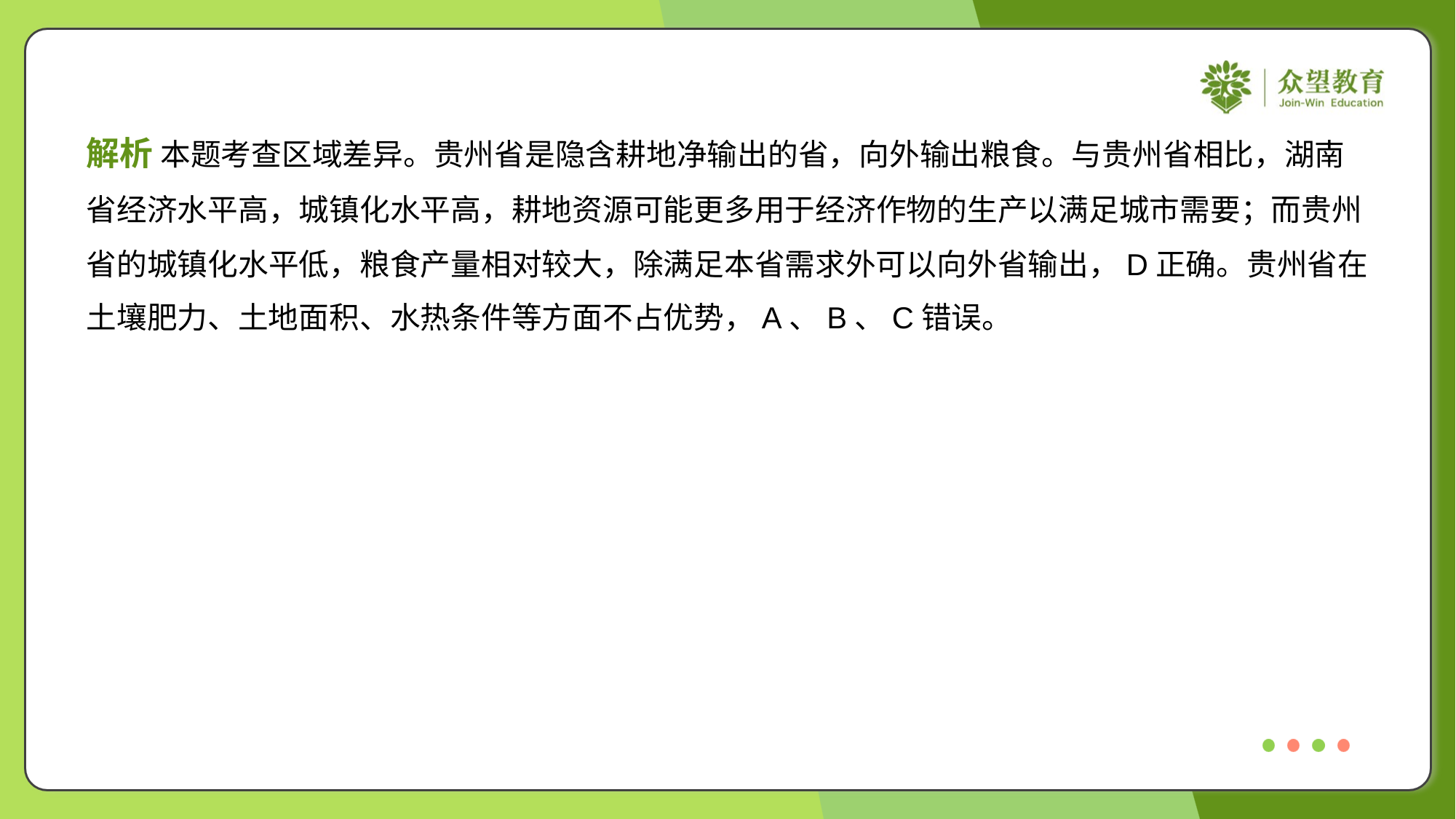

解析 本题考查区域差异。贵州省是隐含耕地净输出的省，向外输出粮食。与贵州省相比，湖南
省经济水平高，城镇化水平高，耕地资源可能更多用于经济作物的生产以满足城市需要；而贵州
省的城镇化水平低，粮食产量相对较大，除满足本省需求外可以向外省输出，D正确。贵州省在
土壤肥力、土地面积、水热条件等方面不占优势，A、B、C错误。